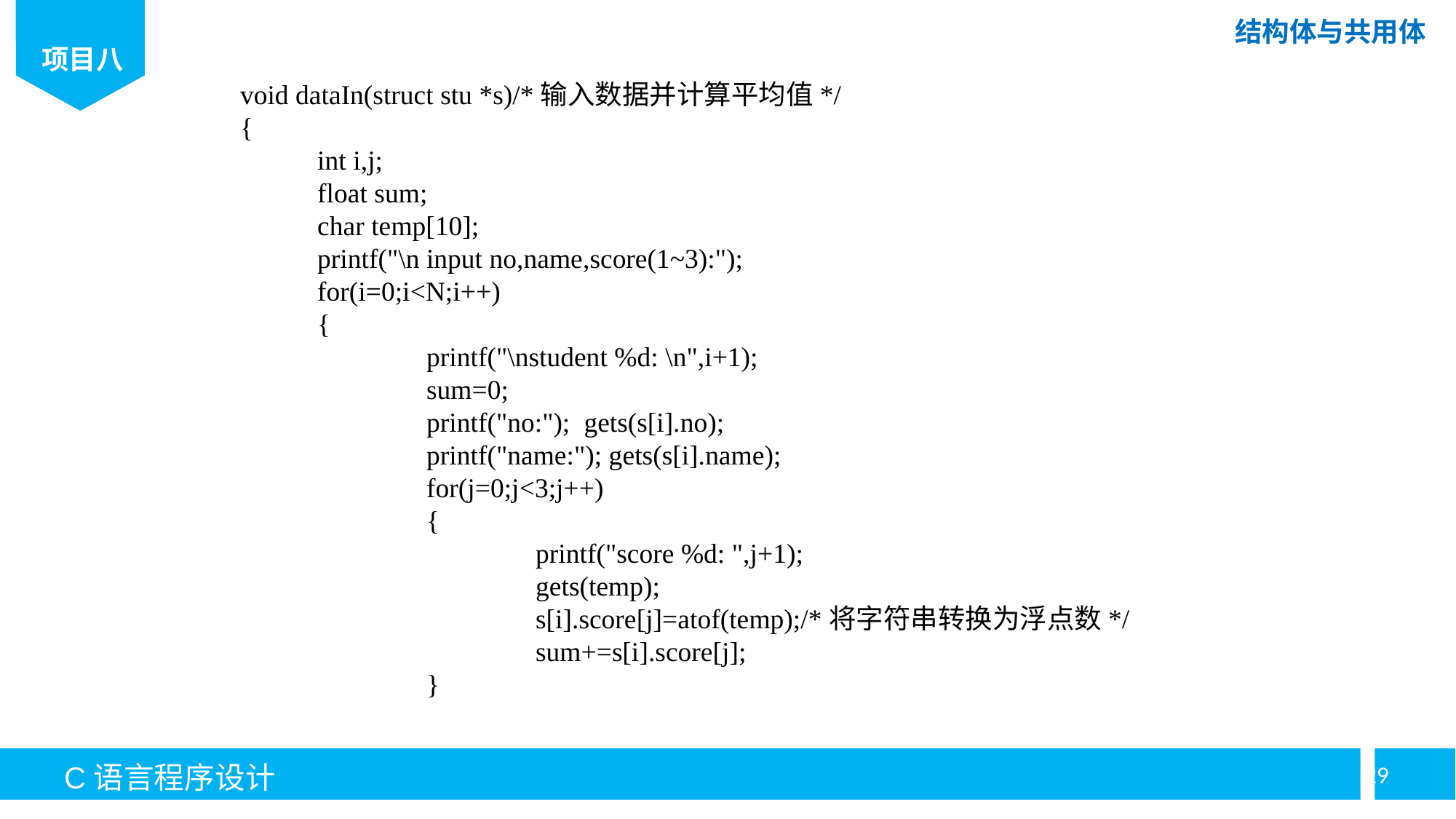

void dataIn(struct stu *s)/*输入数据并计算平均值*/
{
	int i,j;
	float sum;
	char temp[10];
	printf("\n input no,name,score(1~3):");
	for(i=0;i<N;i++)
	{
		printf("\nstudent %d: \n",i+1);
		sum=0;
		printf("no:");  gets(s[i].no);
		printf("name:"); gets(s[i].name);
		for(j=0;j<3;j++)
		{
			printf("score %d: ",j+1);
			gets(temp);
			s[i].score[j]=atof(temp);/*将字符串转换为浮点数*/
			sum+=s[i].score[j];
		}